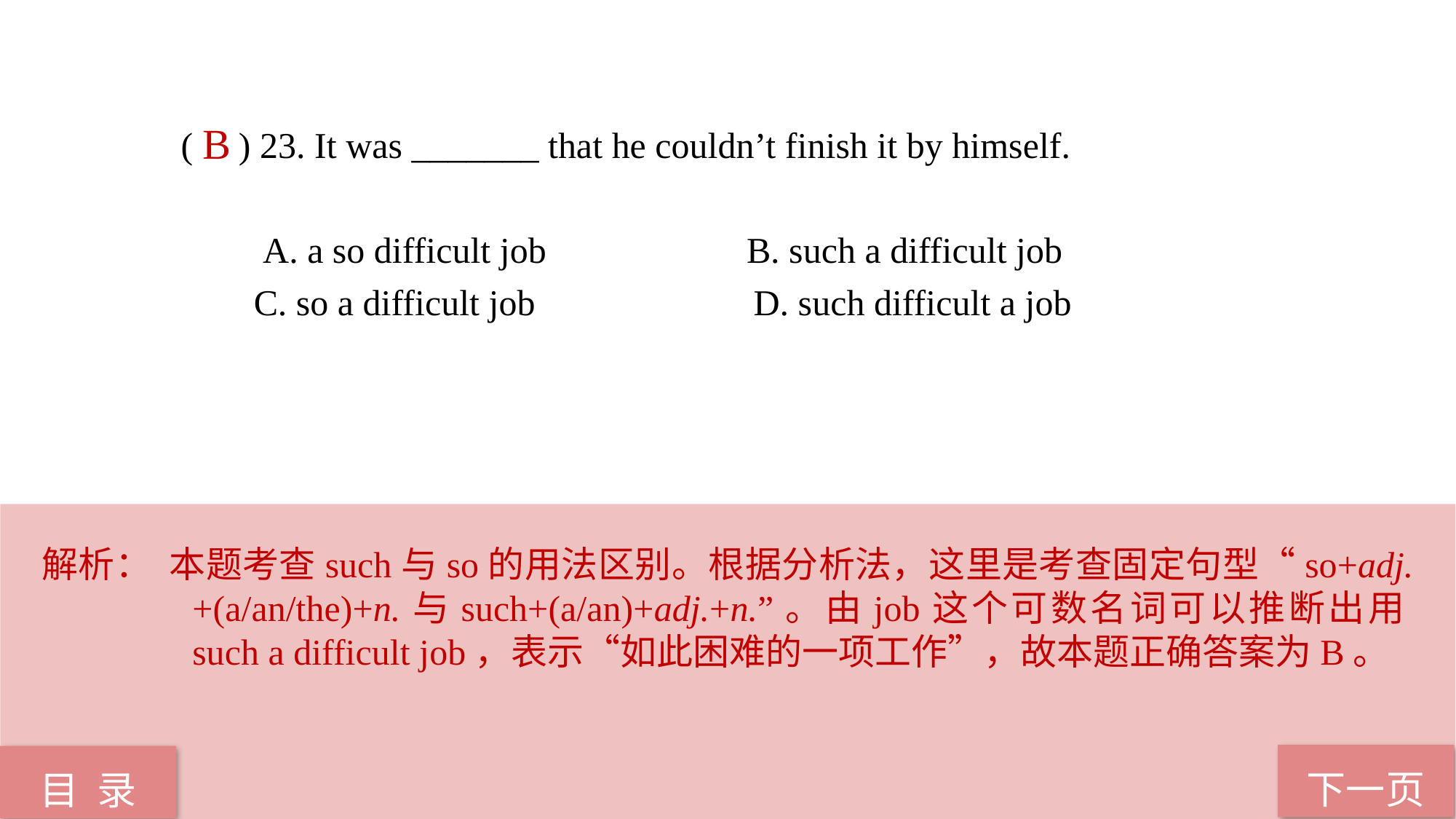

(     ) 23. It was _______ that he couldn’t finish it by himself.

         A. a so difficult job                      B. such a difficult job
        C. so a difficult job                        D. such difficult a job
B
解析：  本题考查such与so的用法区别。根据分析法，这里是考查固定句型“so+adj.+(a/an/the)+n.与such+(a/an)+adj.+n.”。由job这个可数名词可以推断出用such a difficult job，表示“如此困难的一项工作”，故本题正确答案为B。